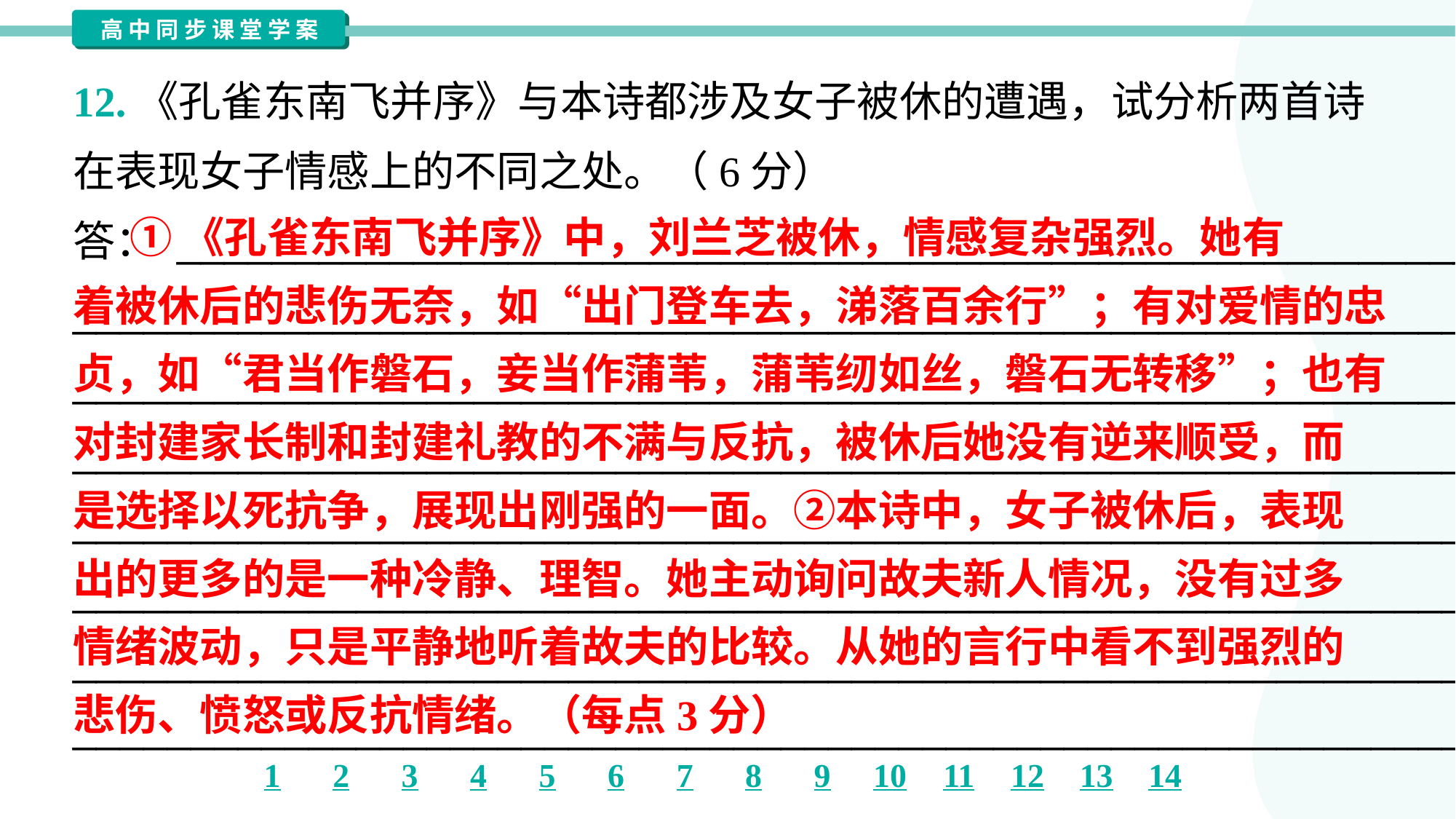

12.《孔雀东南飞并序》与本诗都涉及女子被休的遭遇，试分析两首诗
在表现女子情感上的不同之处。（6分）
答： ________________________________________________________
_____________________________________________________________
_____________________________________________________________
_____________________________________________________________
_____________________________________________________________
_____________________________________________________________
_____________________________________________________________
_____________________________________________________________
      ①《孔雀东南飞并序》中，刘兰芝被休，情感复杂强烈。她有
着被休后的悲伤无奈，如“出门登车去，涕落百余行”；有对爱情的忠
贞，如“君当作磐石，妾当作蒲苇，蒲苇纫如丝，磐石无转移”；也有
对封建家长制和封建礼教的不满与反抗，被休后她没有逆来顺受，而
是选择以死抗争，展现出刚强的一面。②本诗中，女子被休后，表现
出的更多的是一种冷静、理智。她主动询问故夫新人情况，没有过多
情绪波动，只是平静地听着故夫的比较。从她的言行中看不到强烈的
悲伤、愤怒或反抗情绪。（每点3分）